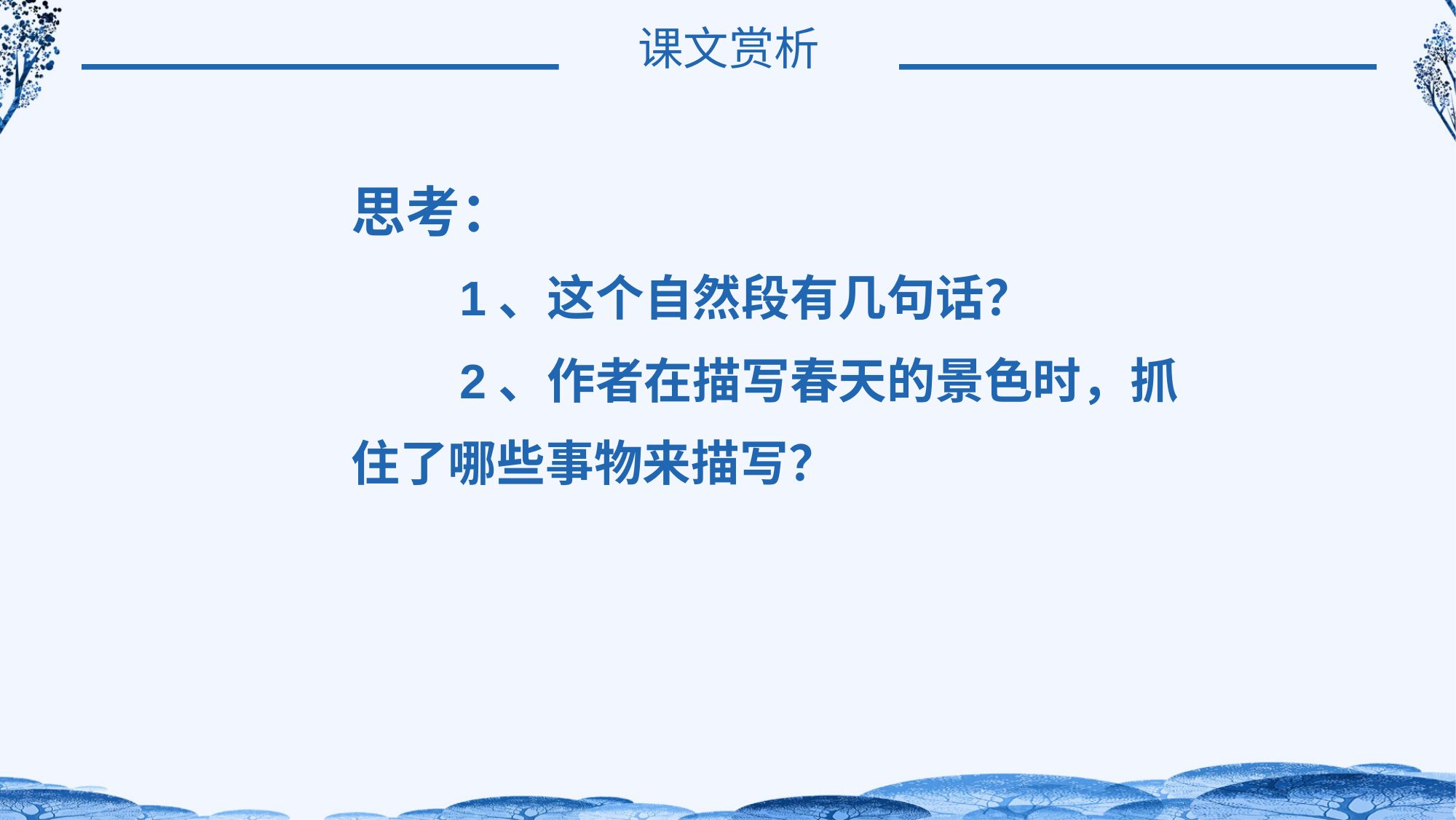

课文赏析

思考：
　　1、这个自然段有几句话？
　　2、作者在描写春天的景色时，抓
住了哪些事物来描写？